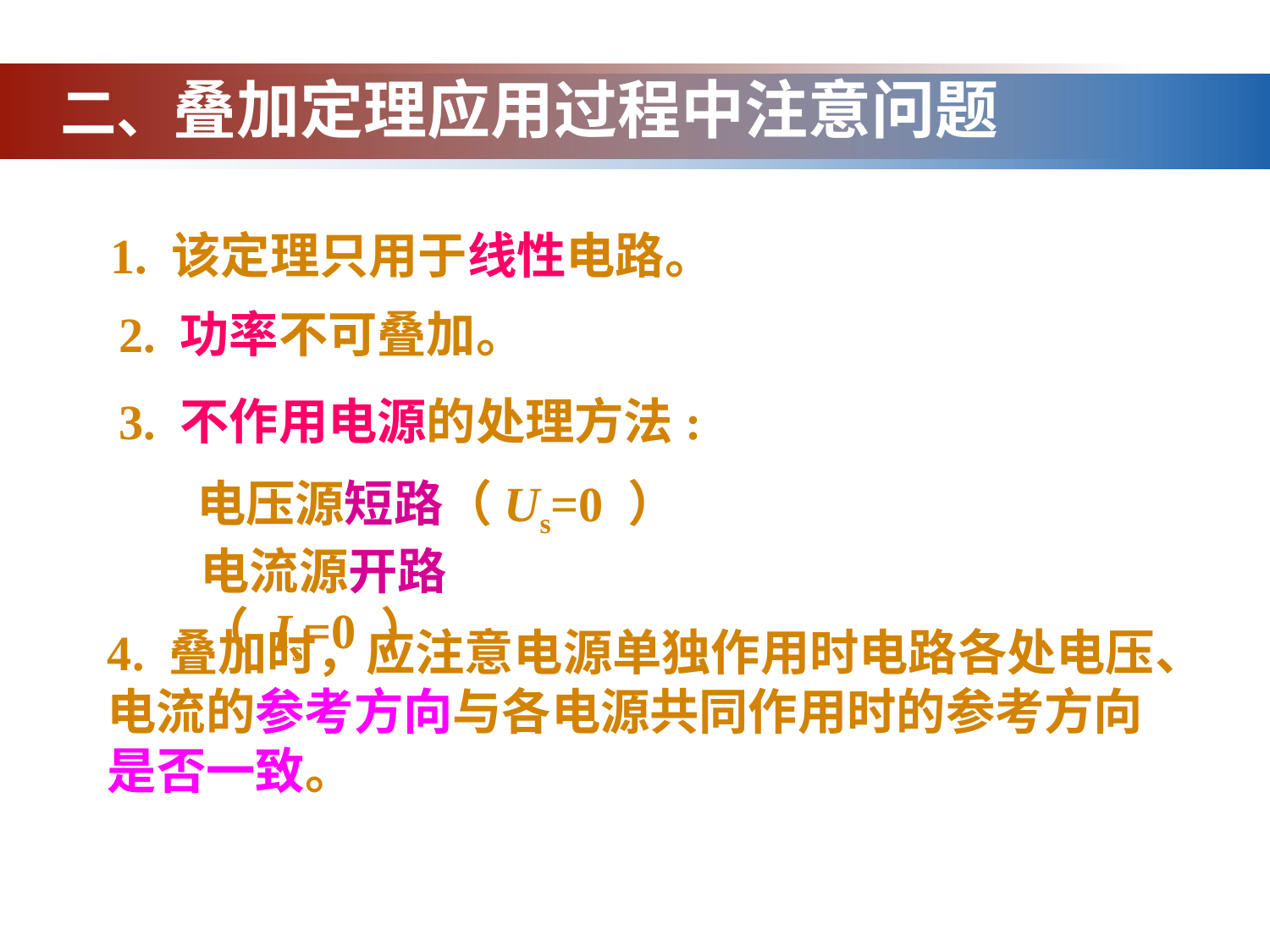

二、叠加定理应用过程中注意问题
1. 该定理只用于线性电路。
     2. 功率不可叠加。
     3. 不作用电源的处理方法:
电压源短路（Us=0 ）
电流源开路（ Is=0 ）
4. 叠加时，应注意电源单独作用时电路各处电压、电流的参考方向与各电源共同作用时的参考方向是否一致。